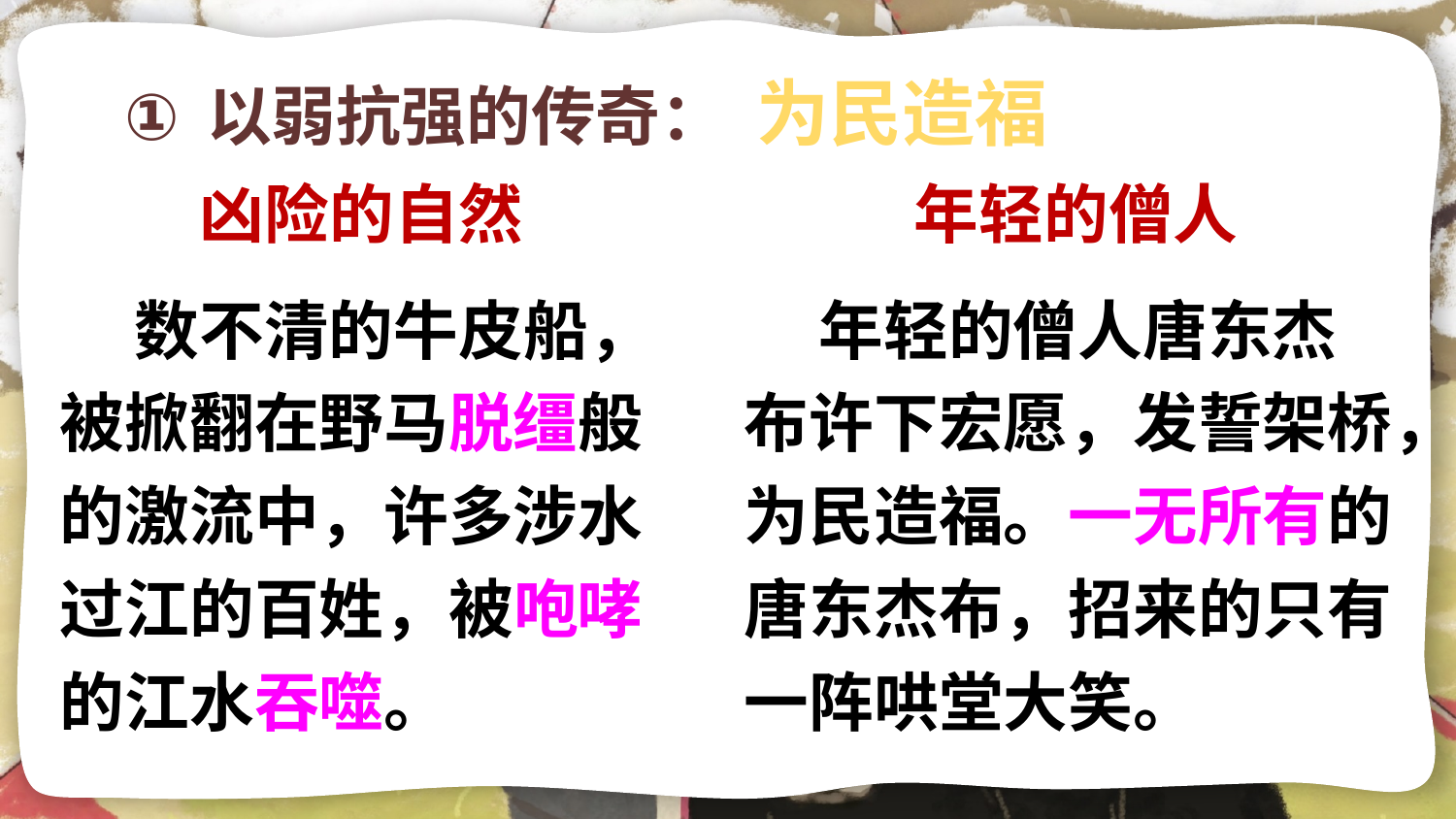

为民造福
以弱抗强的传奇：
凶险的自然
年轻的僧人
    数不清的牛皮船，被掀翻在野马脱缰般的激流中，许多涉水过江的百姓，被咆哮的江水吞噬。
    年轻的僧人唐东杰布许下宏愿，发誓架桥，为民造福。一无所有的唐东杰布，招来的只有一阵哄堂大笑。